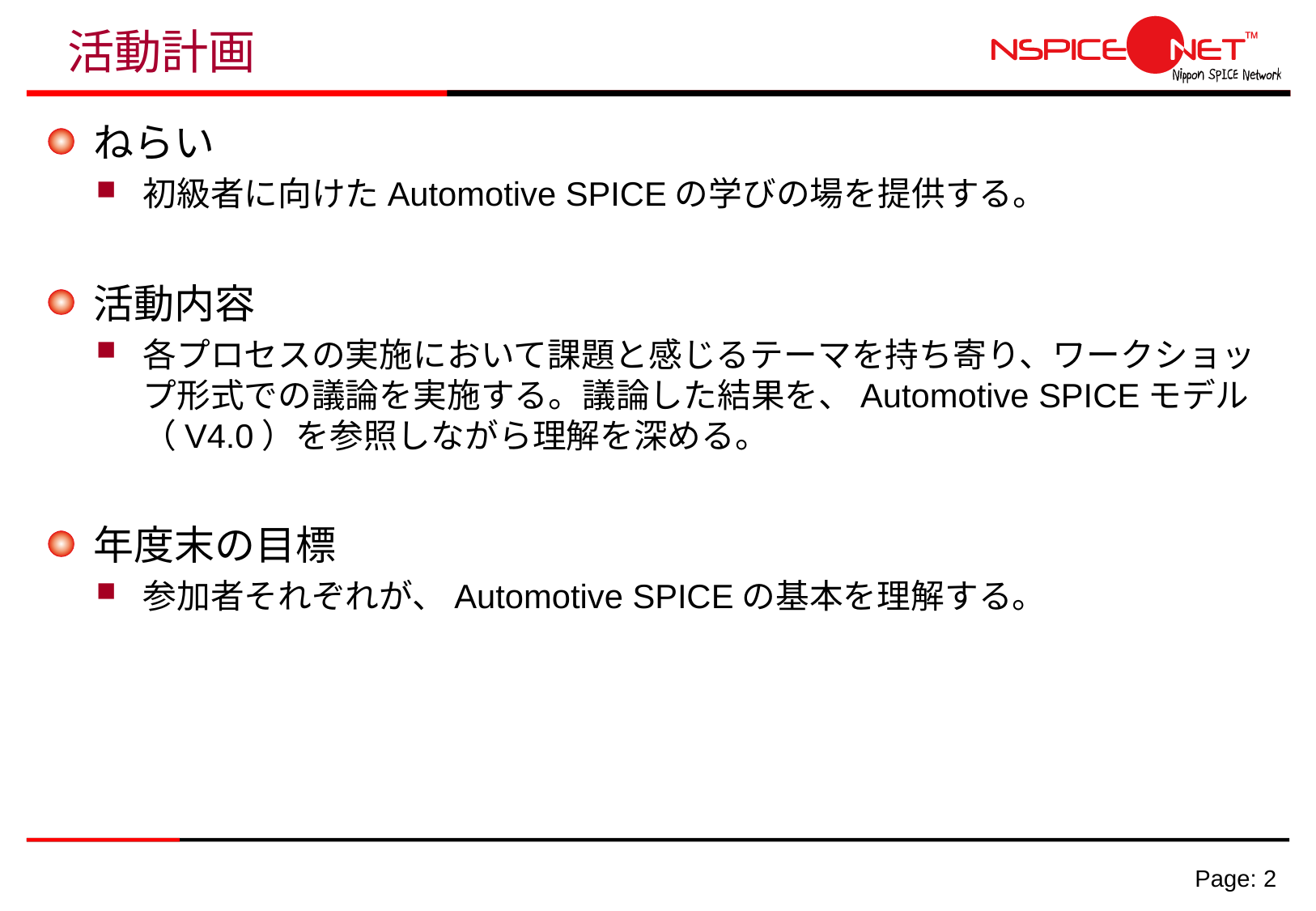

# 活動計画
ねらい
初級者に向けたAutomotive SPICEの学びの場を提供する。

活動内容
各プロセスの実施において課題と感じるテーマを持ち寄り、ワークショップ形式での議論を実施する。議論した結果を、Automotive SPICEモデル（V4.0）を参照しながら理解を深める。

年度末の目標
参加者それぞれが、Automotive SPICEの基本を理解する。